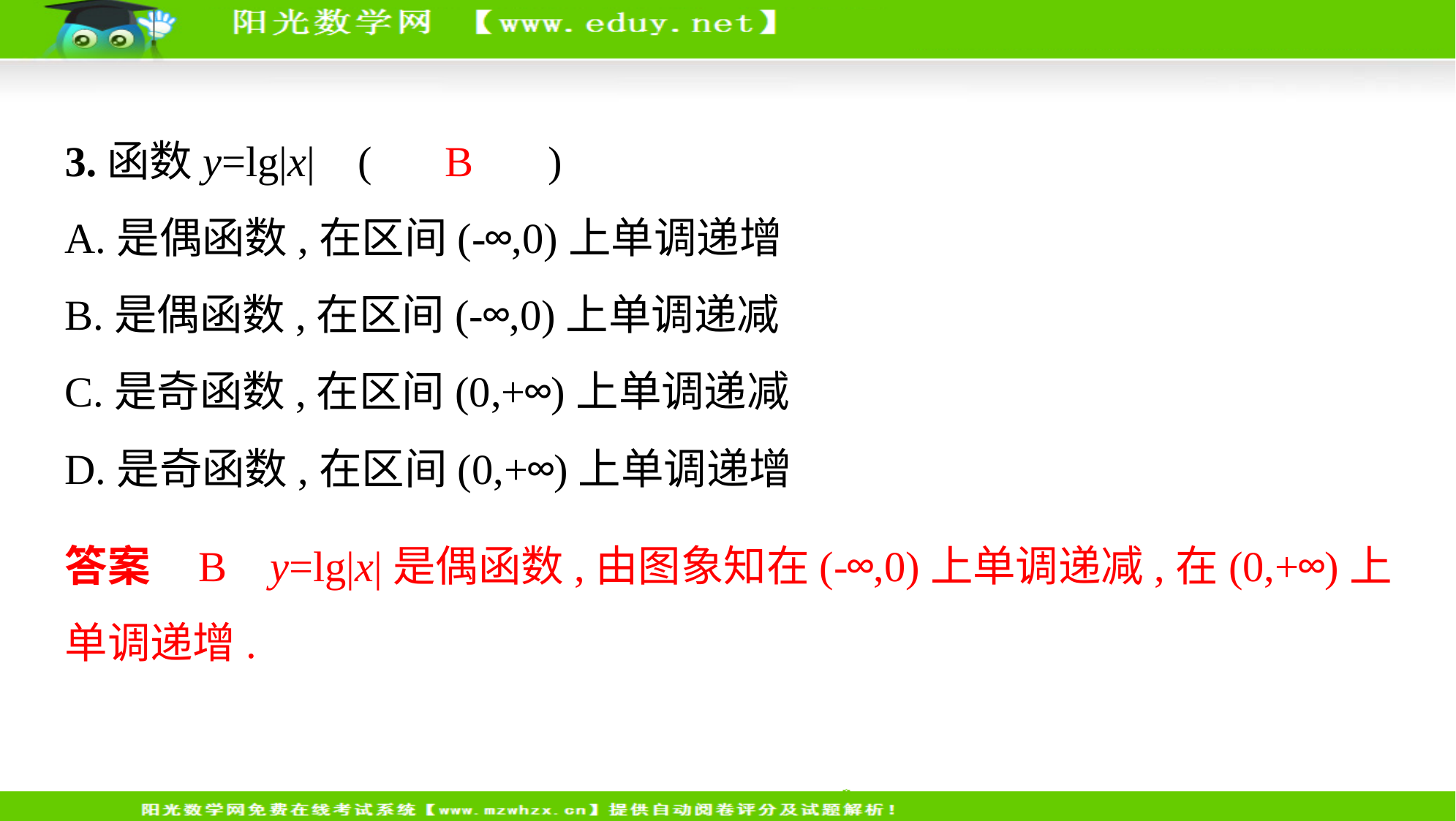

3.函数y=lg|x| (　 B 　)
A.是偶函数,在区间(-∞,0)上单调递增
B.是偶函数,在区间(-∞,0)上单调递减
C.是奇函数,在区间(0,+∞)上单调递减
D.是奇函数,在区间(0,+∞)上单调递增

答案    B    y=lg|x|是偶函数,由图象知在(-∞,0)上单调递减,在(0,+∞)上
单调递增.